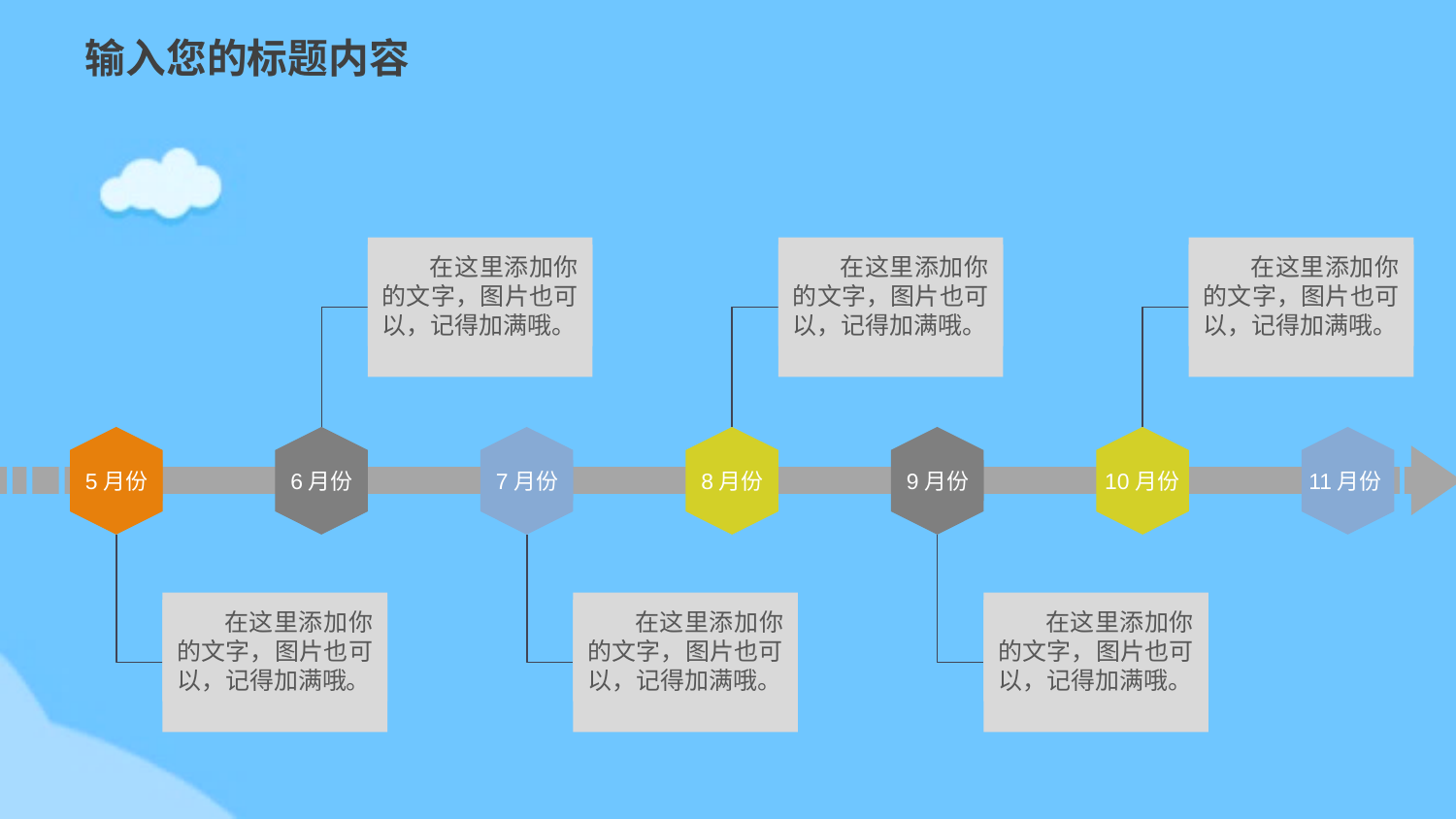

输入您的标题内容

       在这里添加你的文字，图片也可以，记得加满哦。

       在这里添加你的文字，图片也可以，记得加满哦。

       在这里添加你的文字，图片也可以，记得加满哦。

5月份

6月份

7月份

8月份

9月份

10月份

11月份

       在这里添加你的文字，图片也可以，记得加满哦。

       在这里添加你的文字，图片也可以，记得加满哦。

       在这里添加你的文字，图片也可以，记得加满哦。